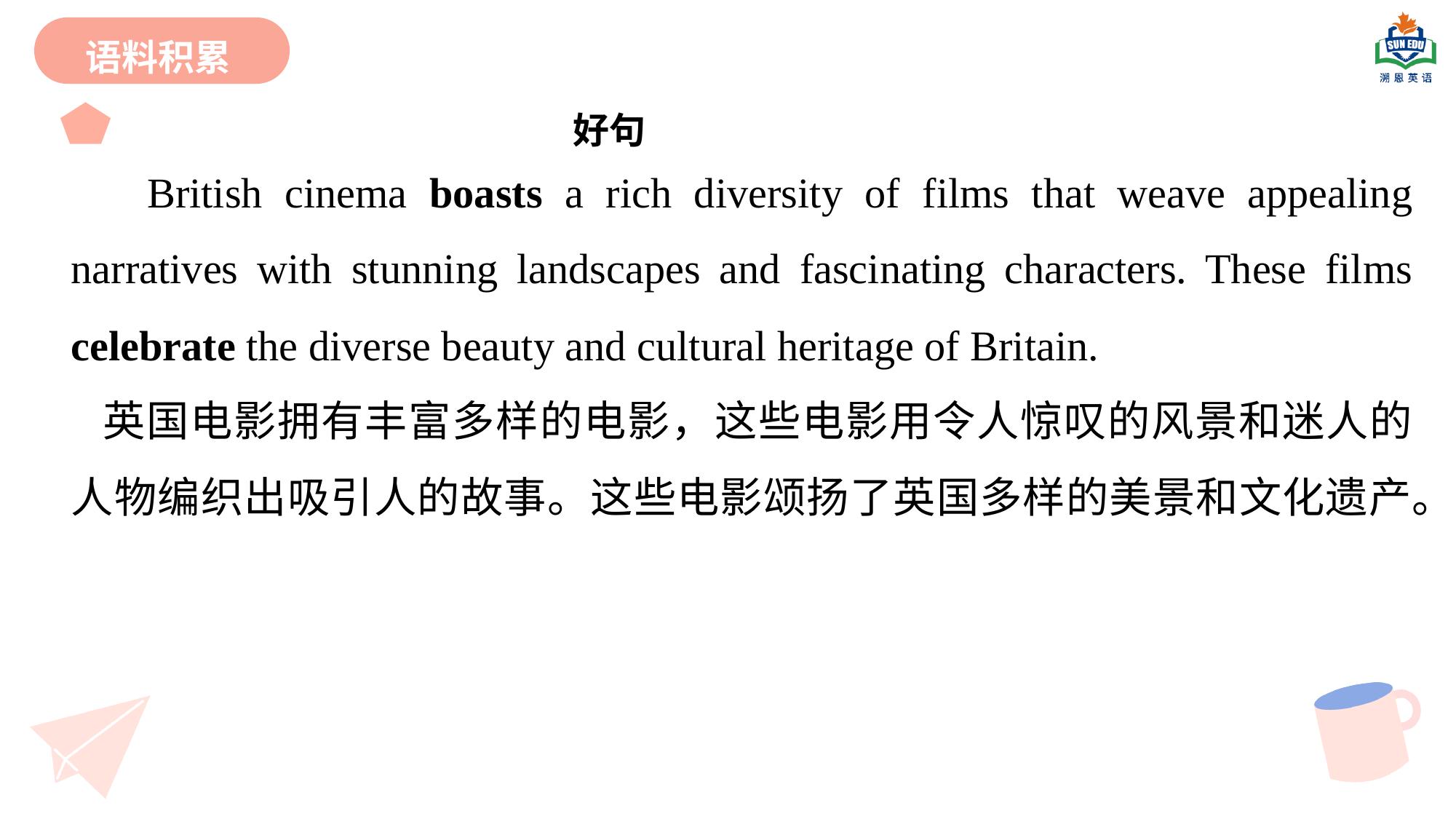

语料积累

 好句
  British cinema boasts a rich diversity of films that weave appealing narratives with stunning landscapes and fascinating characters. These films celebrate the diverse beauty and cultural heritage of Britain.
英国电影拥有丰富多样的电影，这些电影用令人惊叹的风景和迷人的人物编织出吸引人的故事。这些电影颂扬了英国多样的美景和文化遗产。